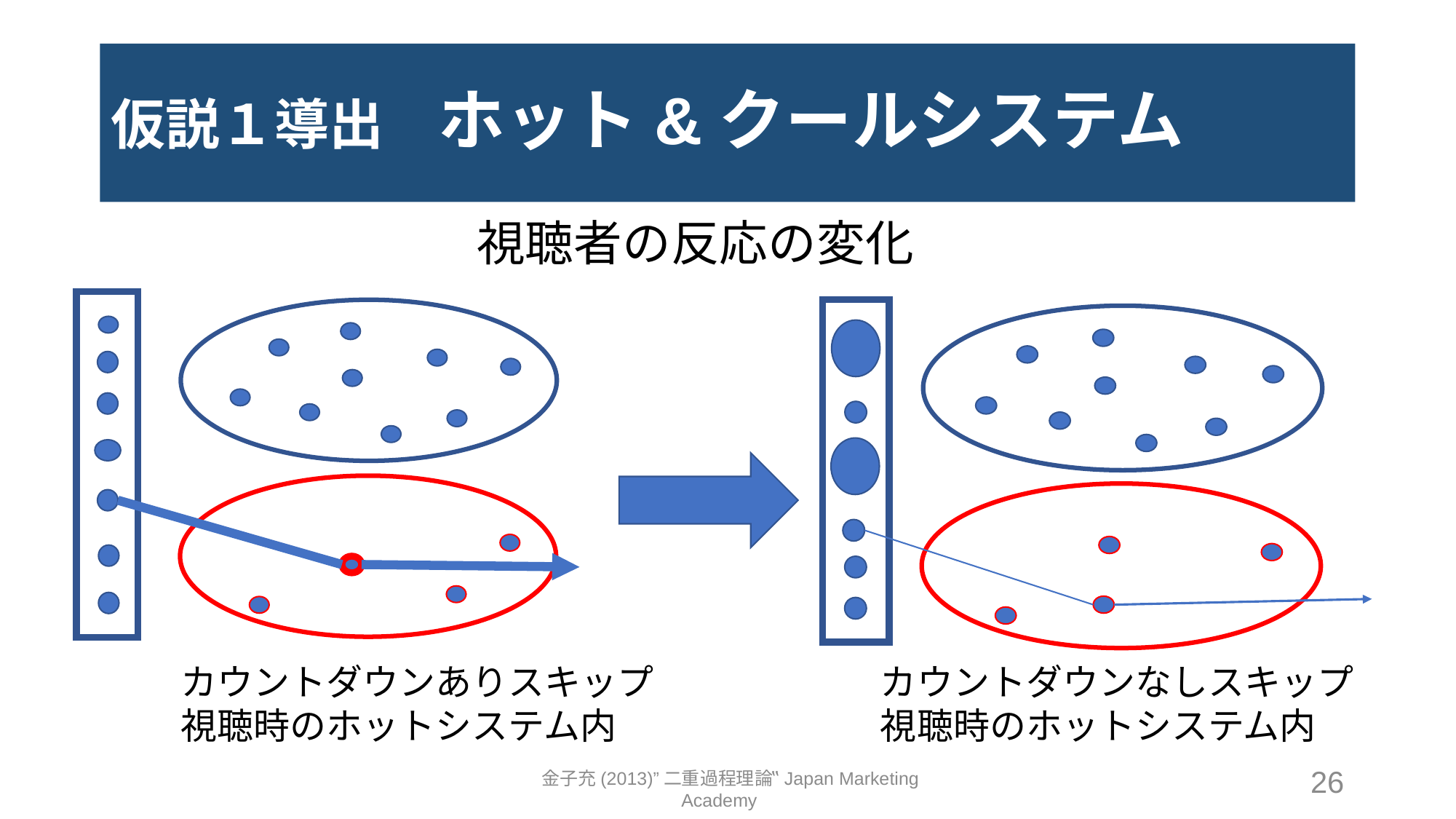

# 仮説１導出　ホット&クールシステム
視聴者の反応の変化

カウントダウンありスキップ視聴時のホットシステム内
カウントダウンなしスキップ
視聴時のホットシステム内
26
金子充(2013)”二重過程理論“Japan Marketing Academy